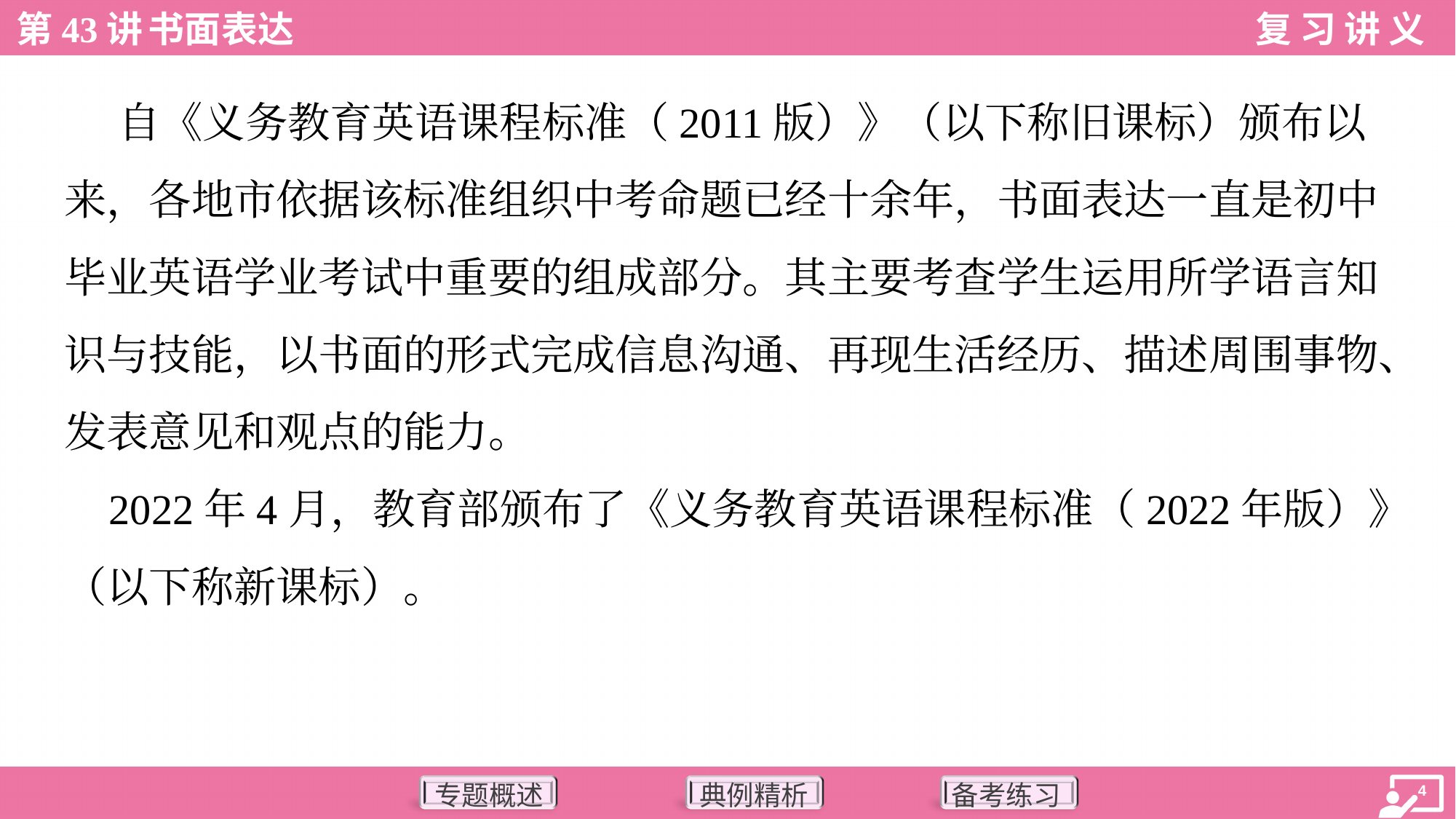

自《义务教育英语课程标准（2011版）》（以下称旧课标）颁布以
来，各地市依据该标准组织中考命题已经十余年，书面表达一直是初中
毕业英语学业考试中重要的组成部分。其主要考查学生运用所学语言知
识与技能，以书面的形式完成信息沟通、再现生活经历、描述周围事物、
发表意见和观点的能力。
    2022年4月，教育部颁布了《义务教育英语课程标准（2022年版）》
（以下称新课标）。